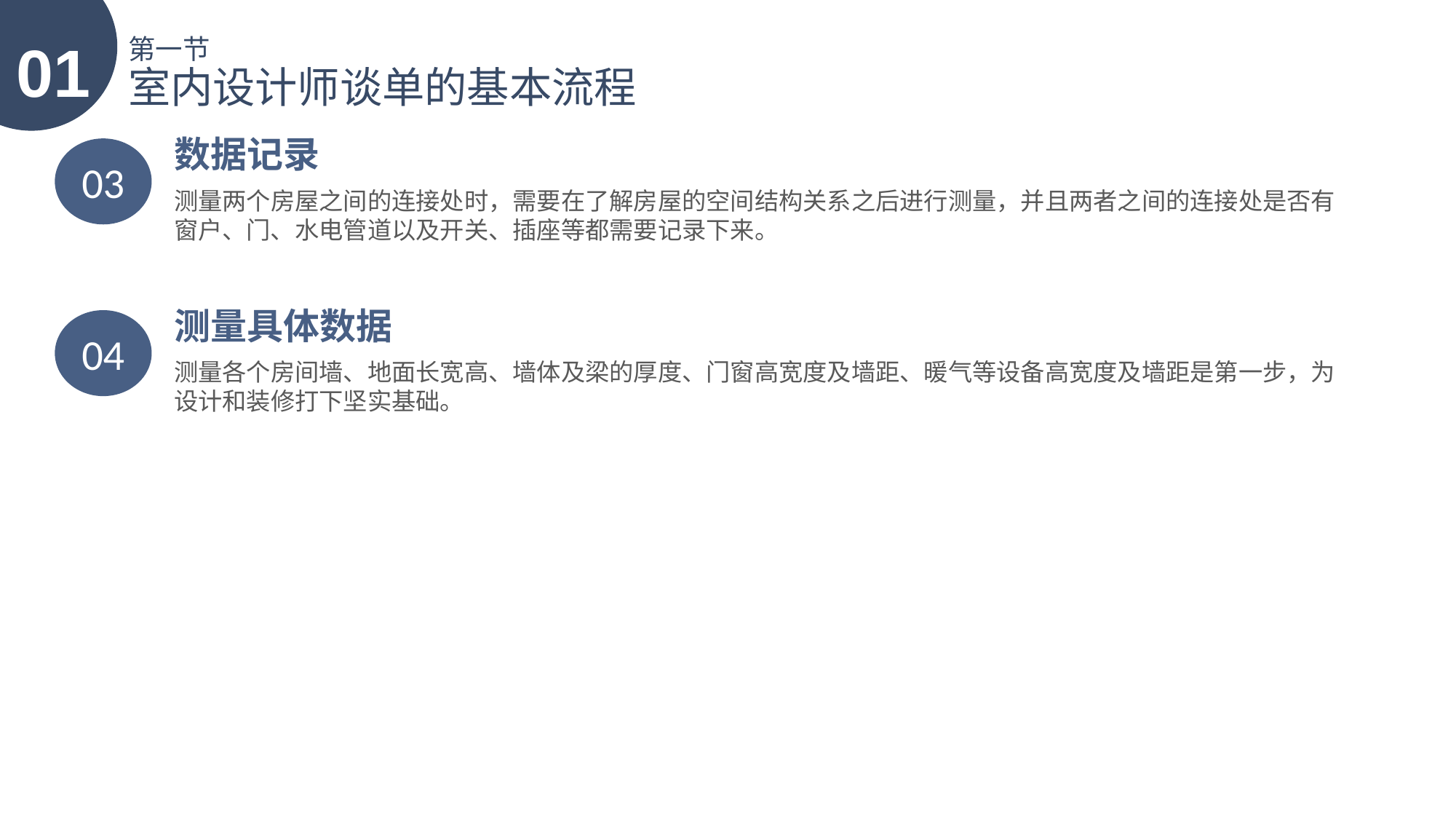

01
第一节
室内设计师谈单的基本流程
数据记录
03
测量两个房屋之间的连接处时，需要在了解房屋的空间结构关系之后进行测量，并且两者之间的连接处是否有窗户、门、水电管道以及开关、插座等都需要记录下来。
测量具体数据
04
测量各个房间墙、地面长宽高、墙体及梁的厚度、门窗高宽度及墙距、暖气等设备高宽度及墙距是第一步，为设计和装修打下坚实基础。